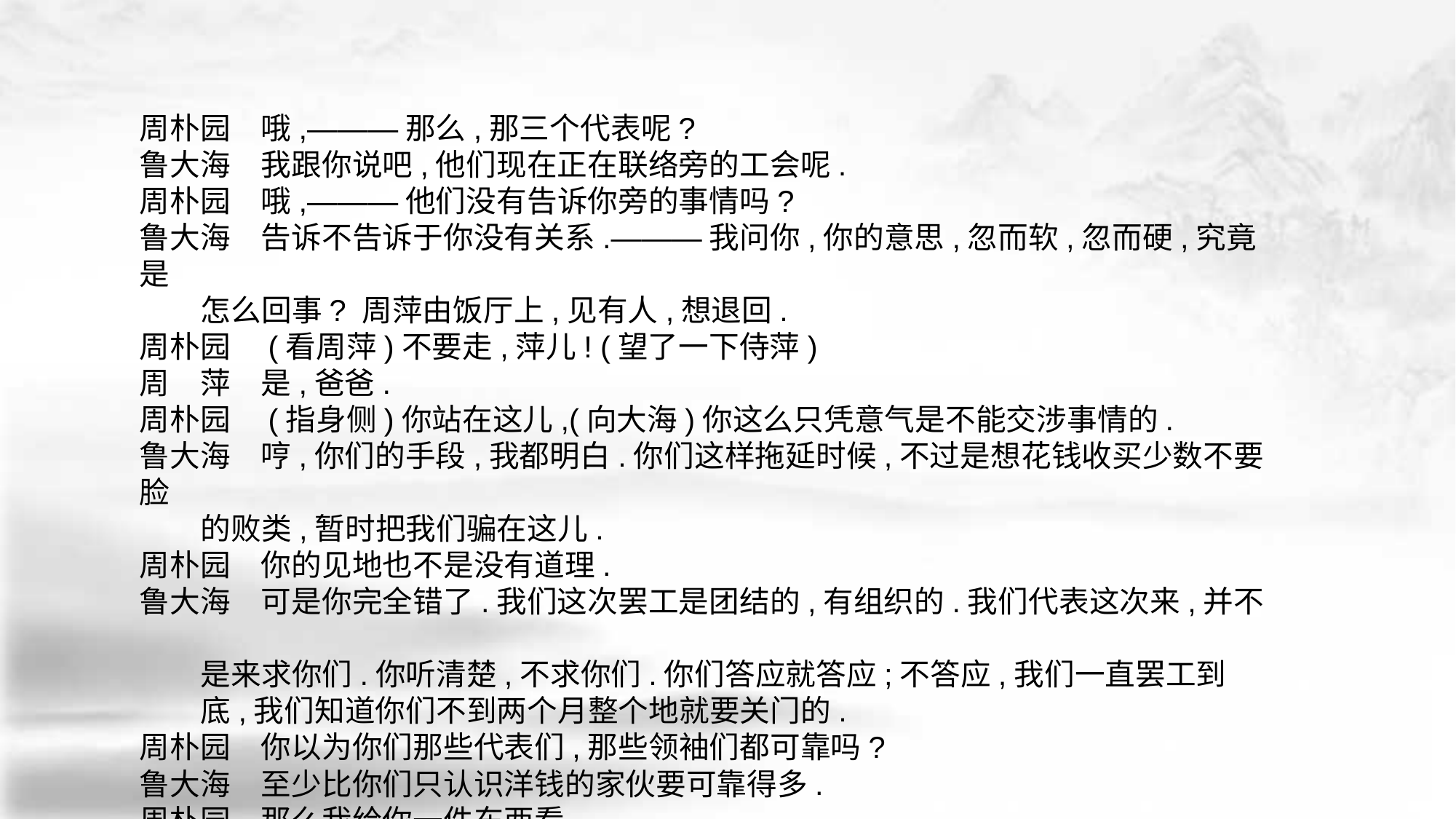

周朴园　哦,———那么,那三个代表呢?
鲁大海　我跟你说吧,他们现在正在联络旁的工会呢.
周朴园　哦,———他们没有告诉你旁的事情吗?
鲁大海　告诉不告诉于你没有关系.———我问你,你的意思,忽而软,忽而硬,究竟是
        怎么回事? 周萍由饭厅上,见有人,想退回.
周朴园　(看周萍)不要走,萍儿! (望了一下侍萍)
周　萍　是,爸爸.
周朴园　(指身侧)你站在这儿,(向大海)你这么只凭意气是不能交涉事情的.
鲁大海　哼,你们的手段,我都明白.你们这样拖延时候,不过是想花钱收买少数不要脸
        的败类,暂时把我们骗在这儿.
周朴园　你的见地也不是没有道理.
鲁大海　可是你完全错了.我们这次罢工是团结的,有组织的.我们代表这次来,并不
        是来求你们.你听清楚,不求你们.你们答应就答应;不答应,我们一直罢工到
        底,我们知道你们不到两个月整个地就要关门的.
周朴园　你以为你们那些代表们,那些领袖们都可靠吗?
鲁大海　至少比你们只认识洋钱的家伙要可靠得多.
周朴园　那么我给你一件东西看.